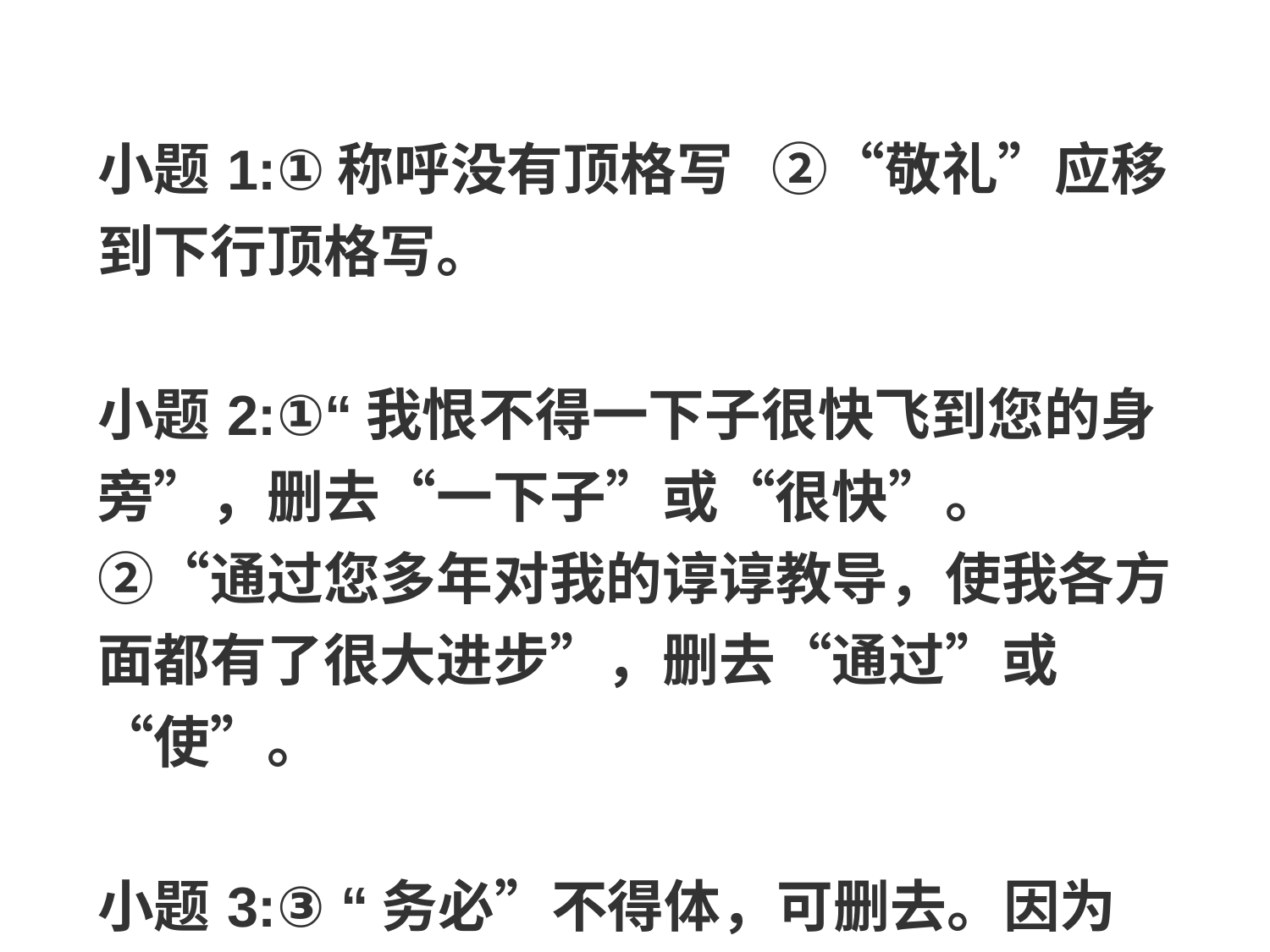

| 小题1:①称呼没有顶格写   ②“敬礼”应移到下行顶格写。   小题2:①“我恨不得一下子很快飞到您的身旁”，删去“一下子”或“很快”。 ②“通过您多年对我的谆谆教导，使我各方面都有了很大进步”，删去“通过”或“使”。 小题3:③ “务必”不得体，可删去。因为“务必”一般是用于上对下的要求或晚辈对长辈说不得体。 |
| --- |